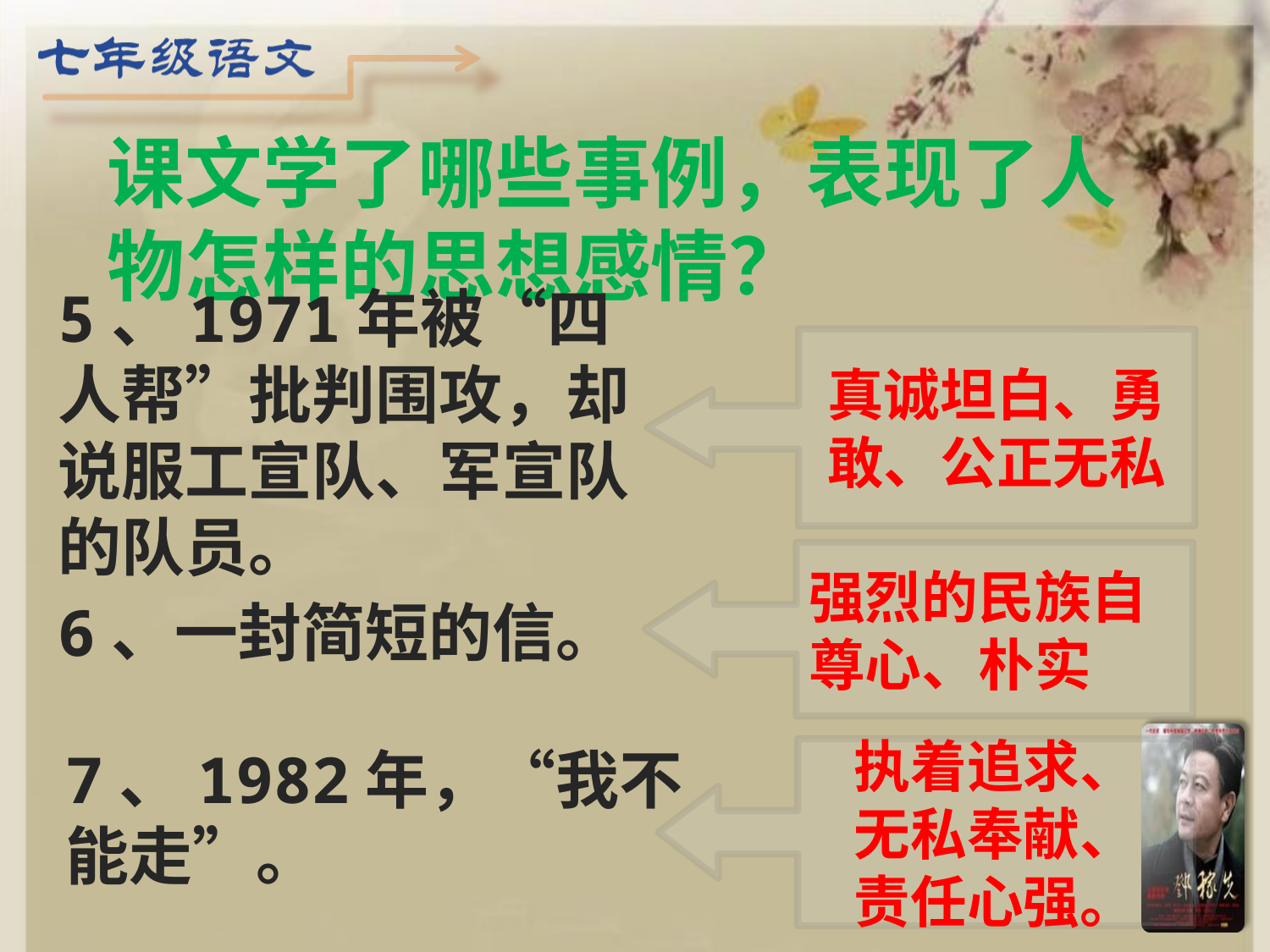

课文学了哪些事例，表现了人物怎样的思想感情？
5、1971年被“四人帮”批判围攻，却说服工宣队、军宣队的队员。
真诚坦白、勇敢、公正无私
强烈的民族自尊心、朴实
6、一封简短的信。
7、1982年，“我不能走”。
执着追求、
无私奉献、
责任心强。